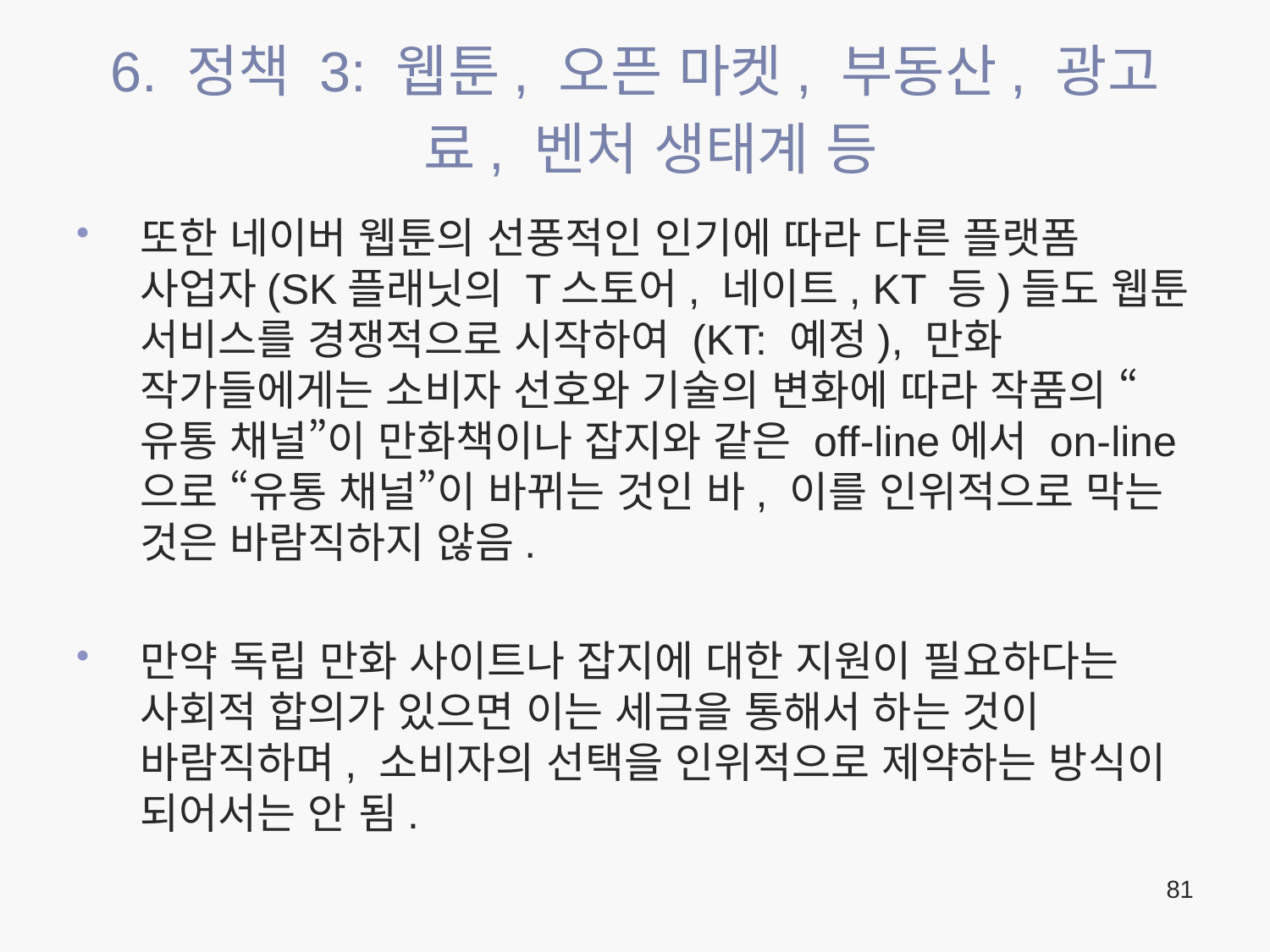

# 6. 정책 3: 웹툰, 오픈 마켓, 부동산, 광고료, 벤처 생태계 등
또한 네이버 웹툰의 선풍적인 인기에 따라 다른 플랫폼 사업자(SK플래닛의 T스토어, 네이트, KT 등)들도 웹툰 서비스를 경쟁적으로 시작하여 (KT: 예정), 만화 작가들에게는 소비자 선호와 기술의 변화에 따라 작품의 “유통 채널”이 만화책이나 잡지와 같은 off-line에서 on-line으로 “유통 채널”이 바뀌는 것인 바, 이를 인위적으로 막는 것은 바람직하지 않음.

만약 독립 만화 사이트나 잡지에 대한 지원이 필요하다는 사회적 합의가 있으면 이는 세금을 통해서 하는 것이 바람직하며, 소비자의 선택을 인위적으로 제약하는 방식이 되어서는 안 됨.

81